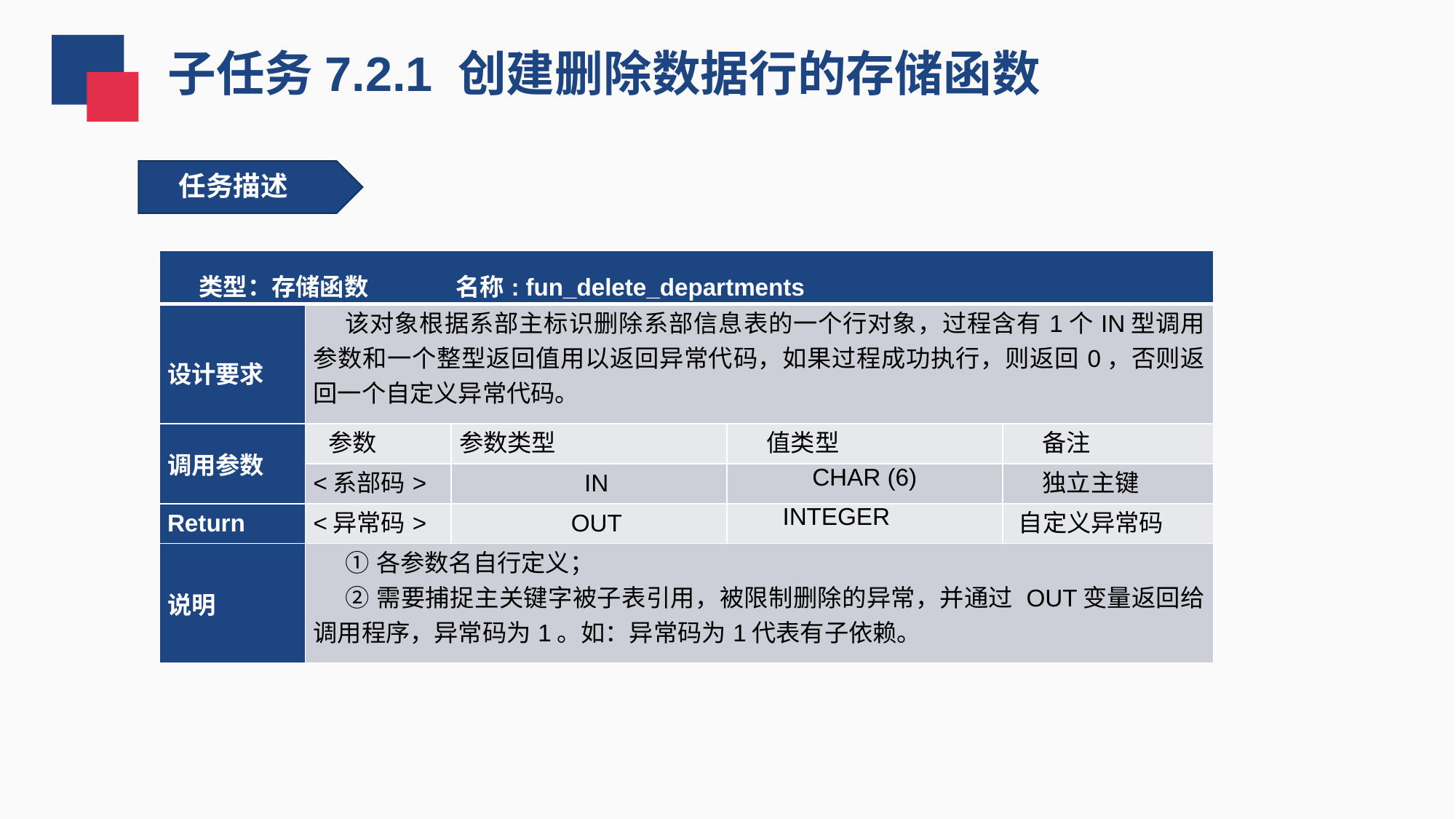

子任务7.2.1 创建删除数据行的存储函数

任务描述
| 类型：存储函数 名称: fun\_delete\_departments |  |  |  |  |
| --- | --- | --- | --- | --- |
| 设计要求 | 该对象根据系部主标识删除系部信息表的一个行对象，过程含有1个IN型调用参数和一个整型返回值用以返回异常代码，如果过程成功执行，则返回0，否则返回一个自定义异常代码。 |  |  |  |
| 调用参数 | 参数 | 参数类型 | 值类型 | 备注 |
|  | <系部码> | IN | CHAR (6) | 独立主键 |
| Return | <异常码> | OUT | INTEGER | 自定义异常码 |
| 说明 | ①各参数名自行定义； ②需要捕捉主关键字被子表引用，被限制删除的异常，并通过 OUT变量返回给调用程序，异常码为1。如：异常码为1代表有子依赖。 |  |  |  |